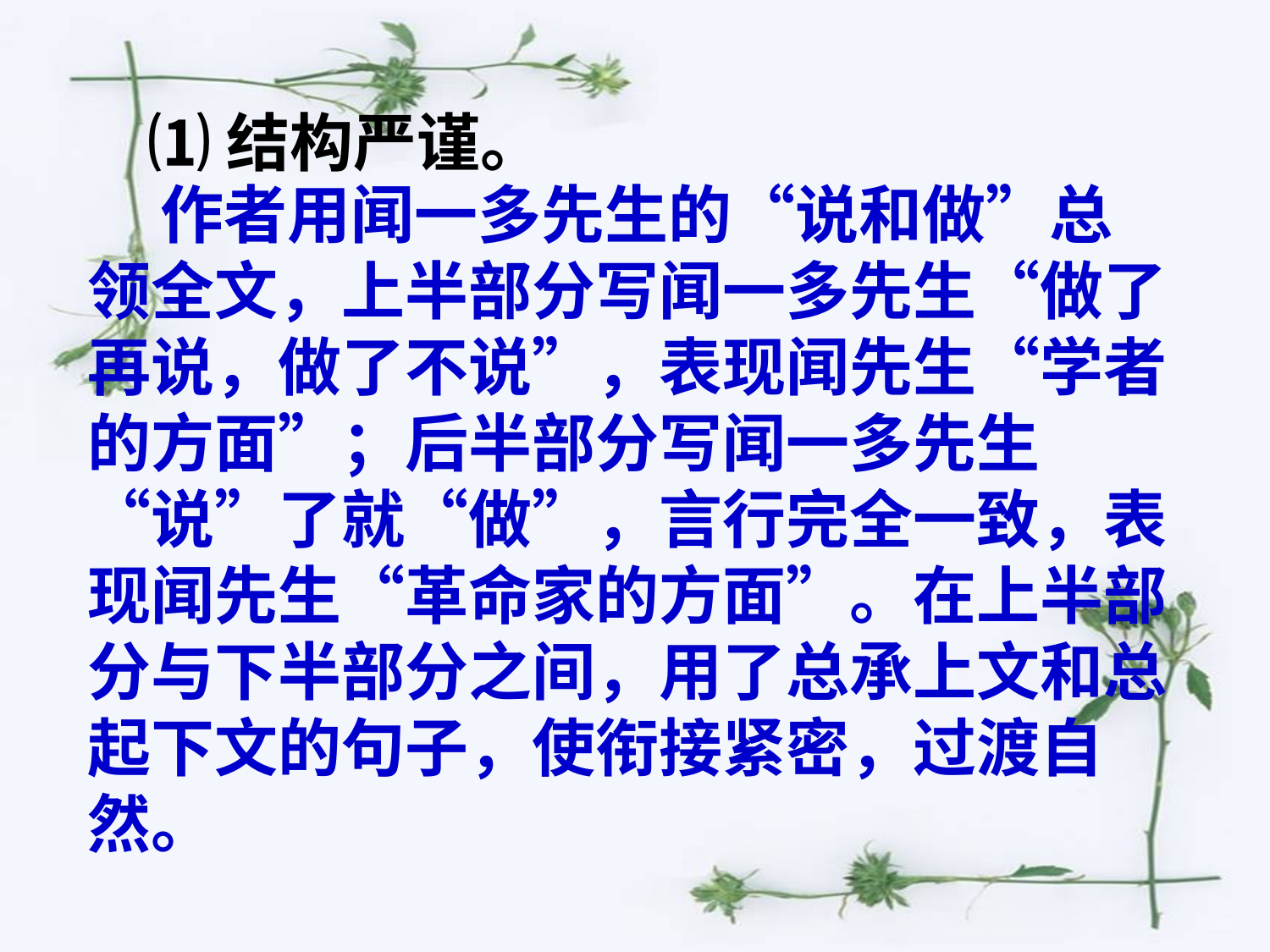

⑴结构严谨。
    作者用闻一多先生的“说和做”总领全文，上半部分写闻一多先生“做了再说，做了不说”，表现闻先生“学者的方面”；后半部分写闻一多先生“说”了就“做”，言行完全一致，表现闻先生“革命家的方面”。在上半部分与下半部分之间，用了总承上文和总起下文的句子，使衔接紧密，过渡自然。